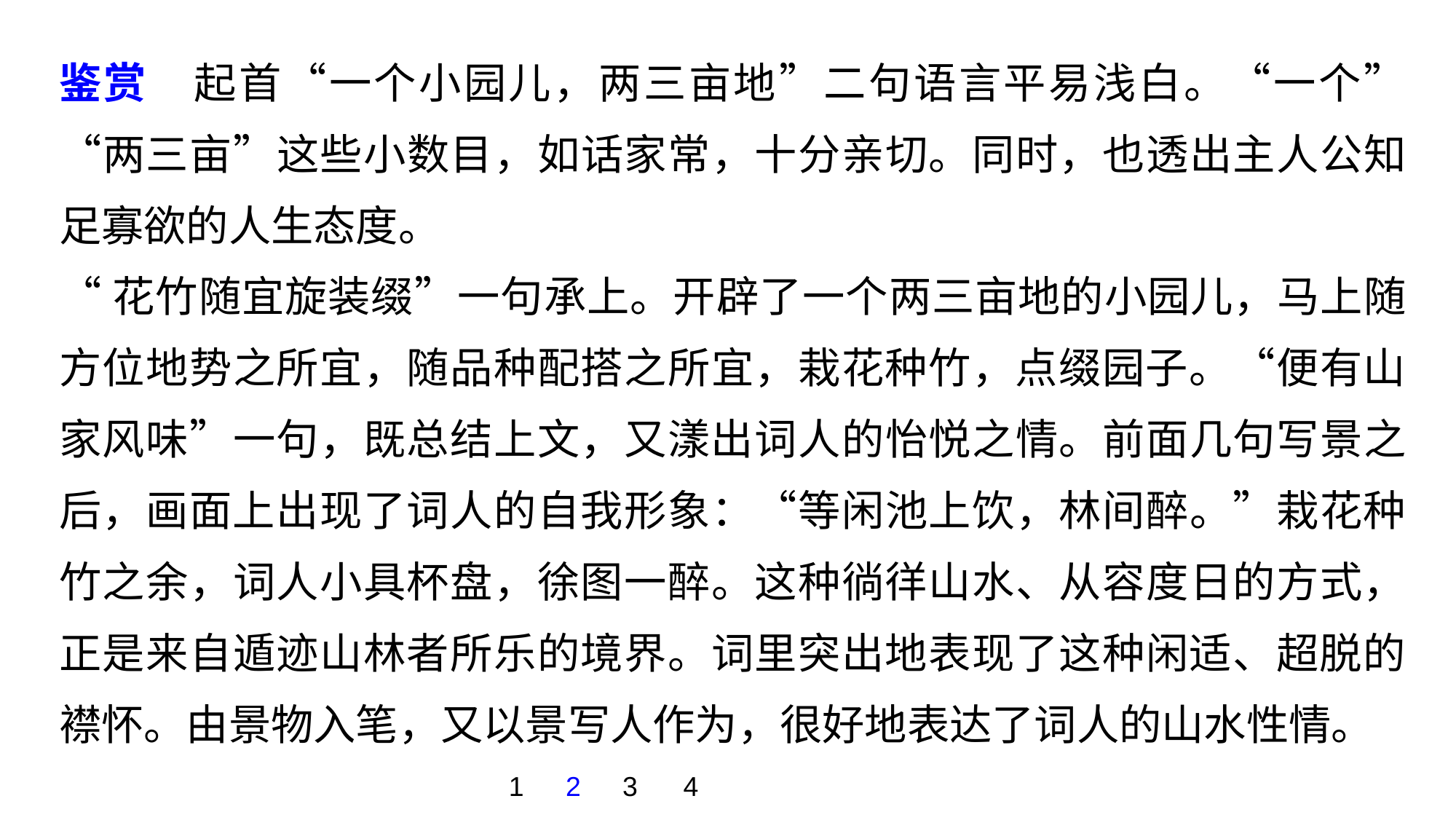

鉴赏　起首“一个小园儿，两三亩地”二句语言平易浅白。“一个”“两三亩”这些小数目，如话家常，十分亲切。同时，也透出主人公知足寡欲的人生态度。
“花竹随宜旋装缀”一句承上。开辟了一个两三亩地的小园儿，马上随方位地势之所宜，随品种配搭之所宜，栽花种竹，点缀园子。“便有山家风味”一句，既总结上文，又漾出词人的怡悦之情。前面几句写景之后，画面上出现了词人的自我形象：“等闲池上饮，林间醉。”栽花种竹之余，词人小具杯盘，徐图一醉。这种徜徉山水、从容度日的方式，正是来自遁迹山林者所乐的境界。词里突出地表现了这种闲适、超脱的襟怀。由景物入笔，又以景写人作为，很好地表达了词人的山水性情。
1
2
3
4